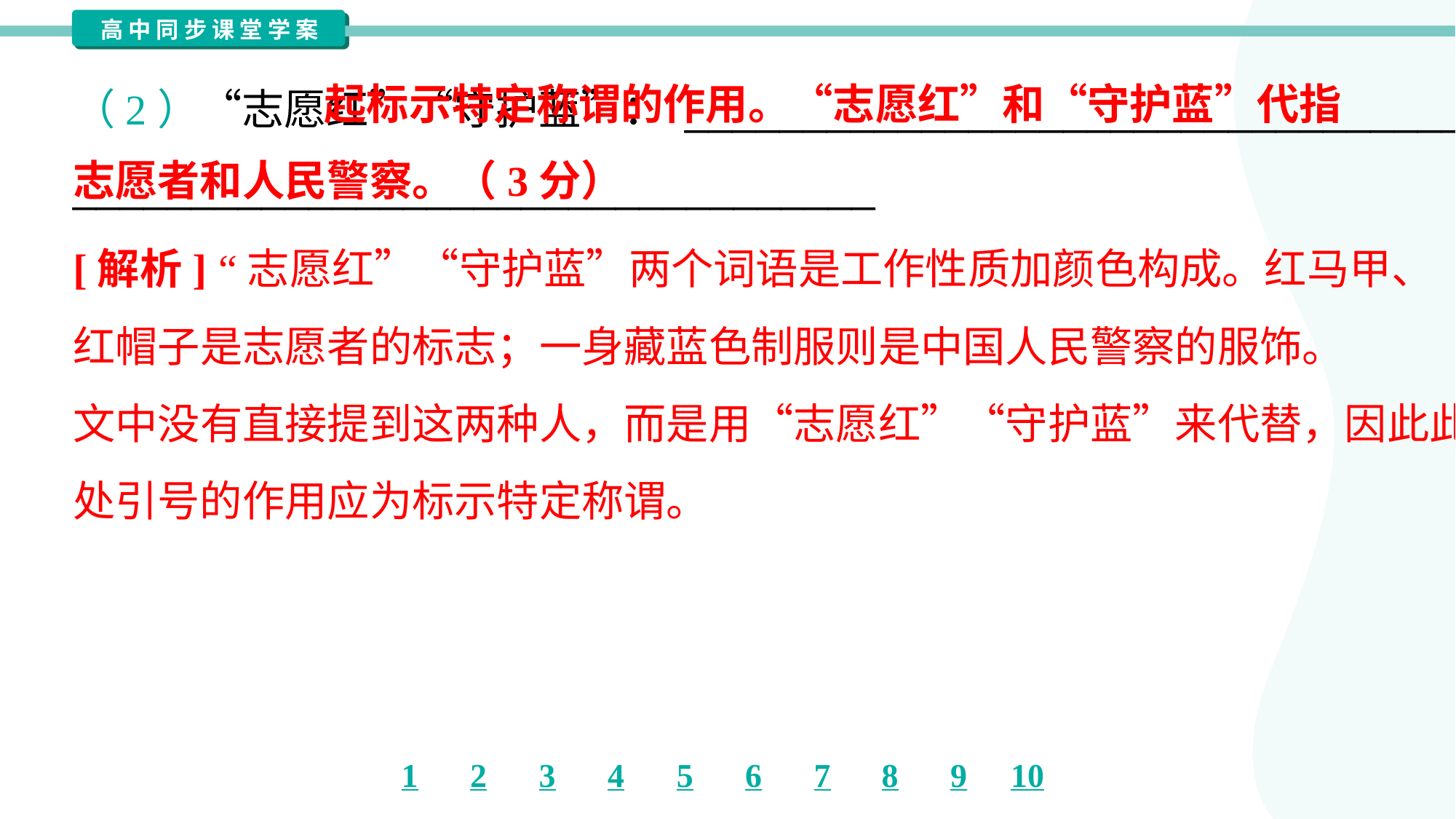

起标示特定称谓的作用。“志愿红”和“守护蓝”代指志愿者和人民警察。（3分）
（2）“志愿红”“守护蓝”： ______________________________________
__________________________________
[解析] “志愿红”“守护蓝”两个词语是工作性质加颜色构成。红马甲、
红帽子是志愿者的标志；一身藏蓝色制服则是中国人民警察的服饰。
文中没有直接提到这两种人，而是用“志愿红”“守护蓝”来代替，因此此
处引号的作用应为标示特定称谓。